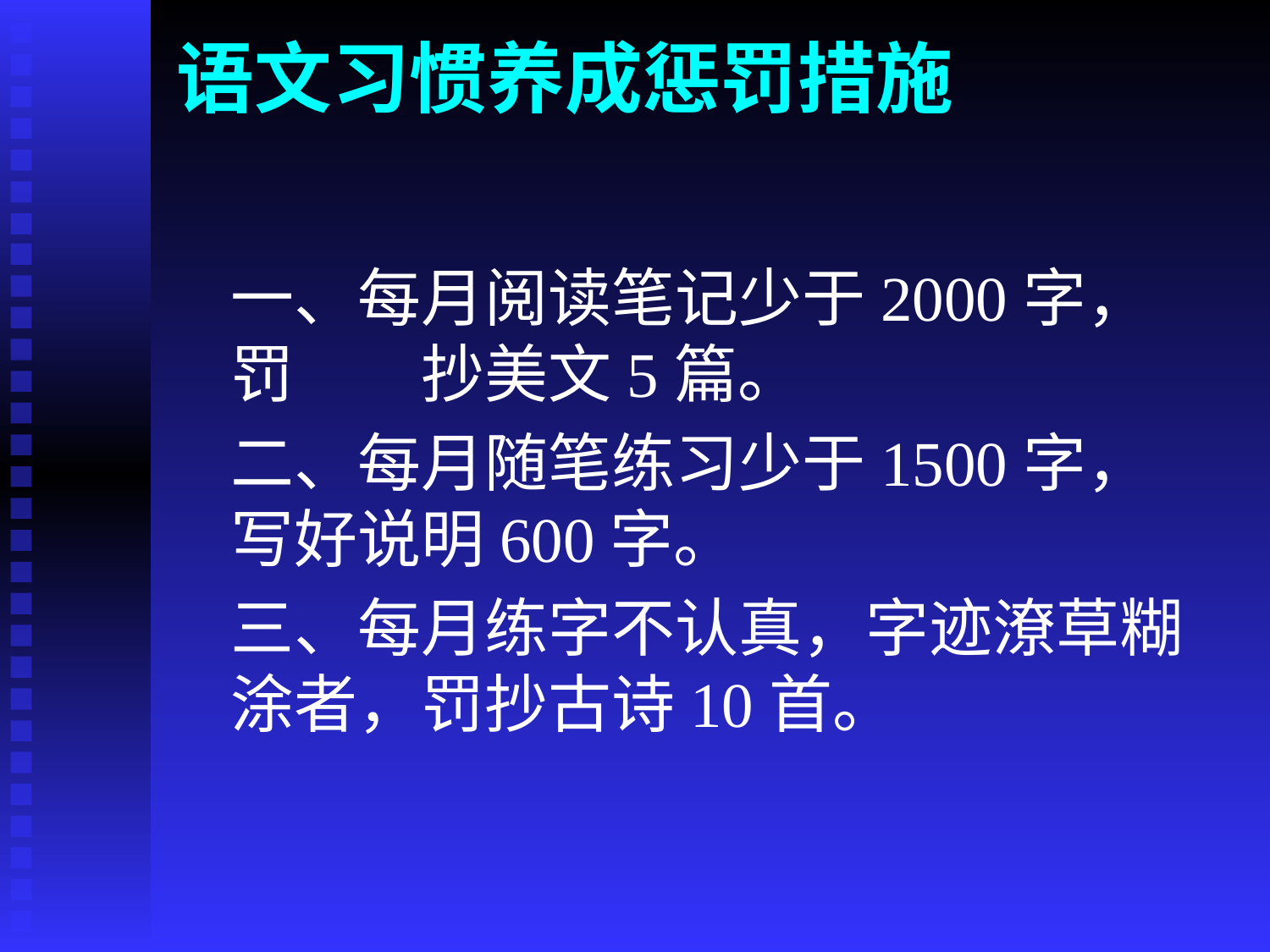

# 语文习惯养成惩罚措施
一、每月阅读笔记少于2000字，罚         抄美文5篇。
二、每月随笔练习少于1500字，写好说明600字。
三、每月练字不认真，字迹潦草糊涂者，罚抄古诗10首。